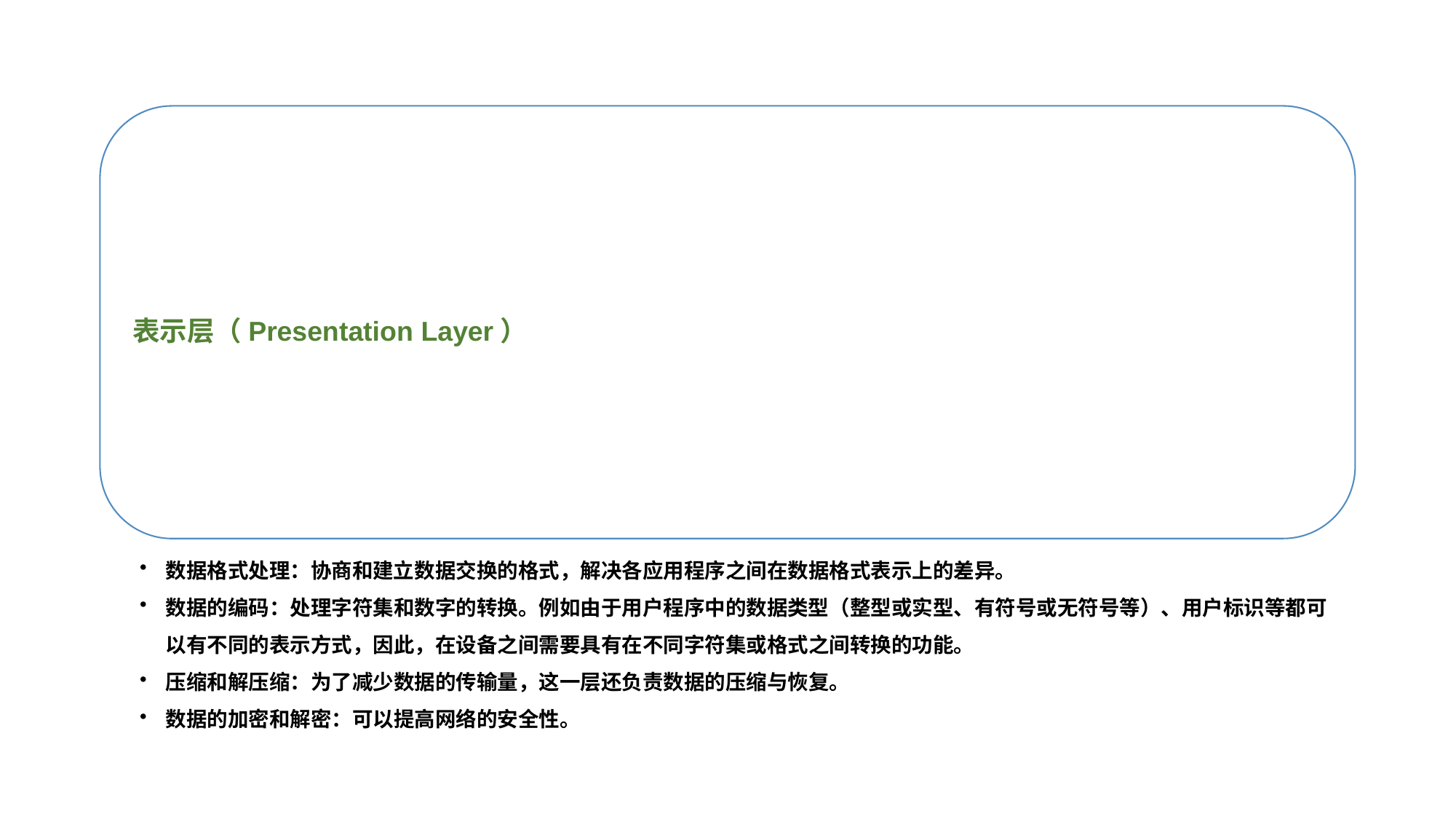

表示层（Presentation Layer）
数据格式处理：协商和建立数据交换的格式，解决各应用程序之间在数据格式表示上的差异。
数据的编码：处理字符集和数字的转换。例如由于用户程序中的数据类型（整型或实型、有符号或无符号等）、用户标识等都可以有不同的表示方式，因此，在设备之间需要具有在不同字符集或格式之间转换的功能。
压缩和解压缩：为了减少数据的传输量，这一层还负责数据的压缩与恢复。
数据的加密和解密：可以提高网络的安全性。